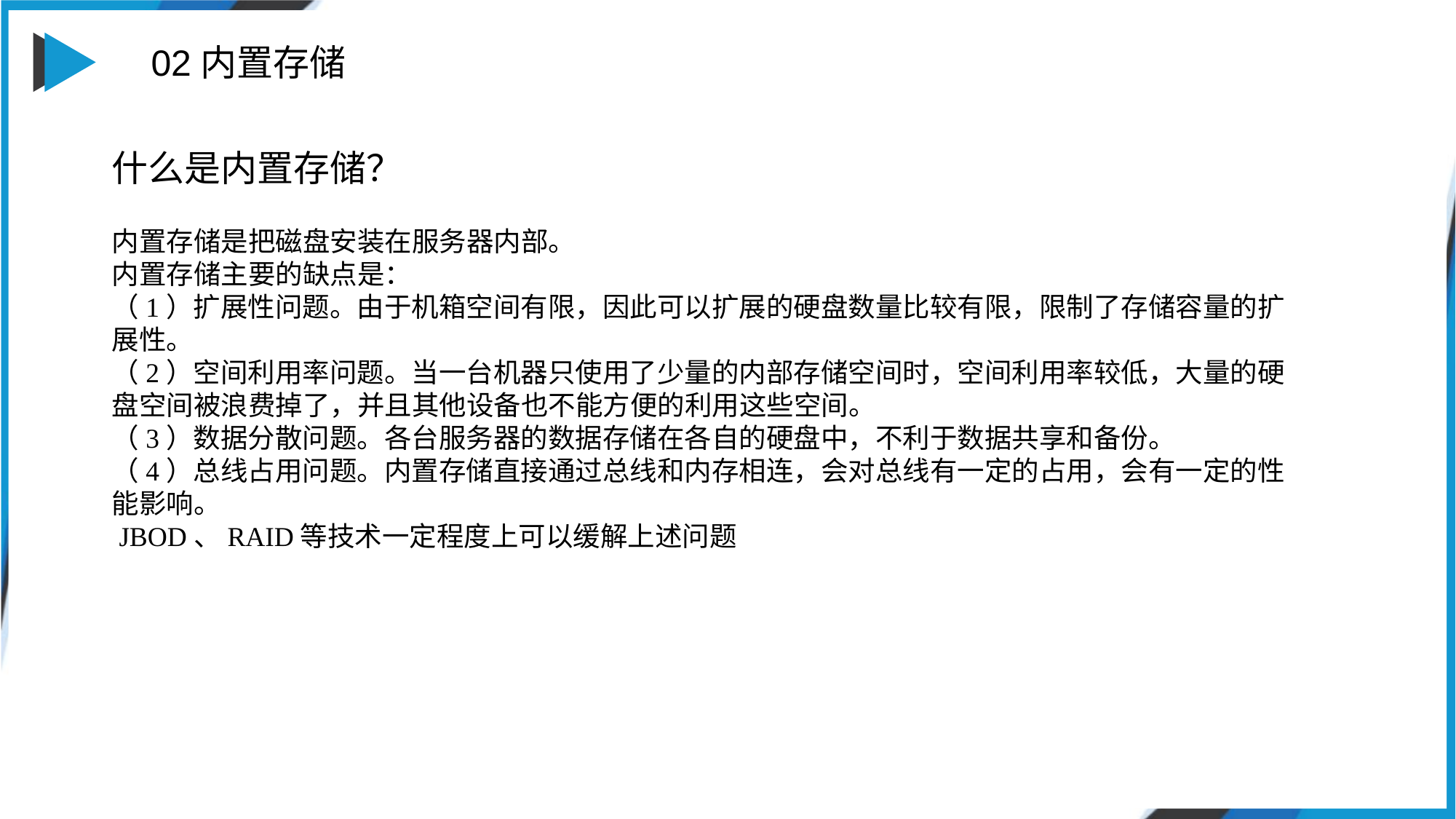

02内置存储
什么是内置存储？
内置存储是把磁盘安装在服务器内部。
内置存储主要的缺点是：
（1）扩展性问题。由于机箱空间有限，因此可以扩展的硬盘数量比较有限，限制了存储容量的扩展性。
（2）空间利用率问题。当一台机器只使用了少量的内部存储空间时，空间利用率较低，大量的硬盘空间被浪费掉了，并且其他设备也不能方便的利用这些空间。
（3）数据分散问题。各台服务器的数据存储在各自的硬盘中，不利于数据共享和备份。
（4）总线占用问题。内置存储直接通过总线和内存相连，会对总线有一定的占用，会有一定的性能影响。
 JBOD、RAID等技术一定程度上可以缓解上述问题
添加标题

复制你的内容